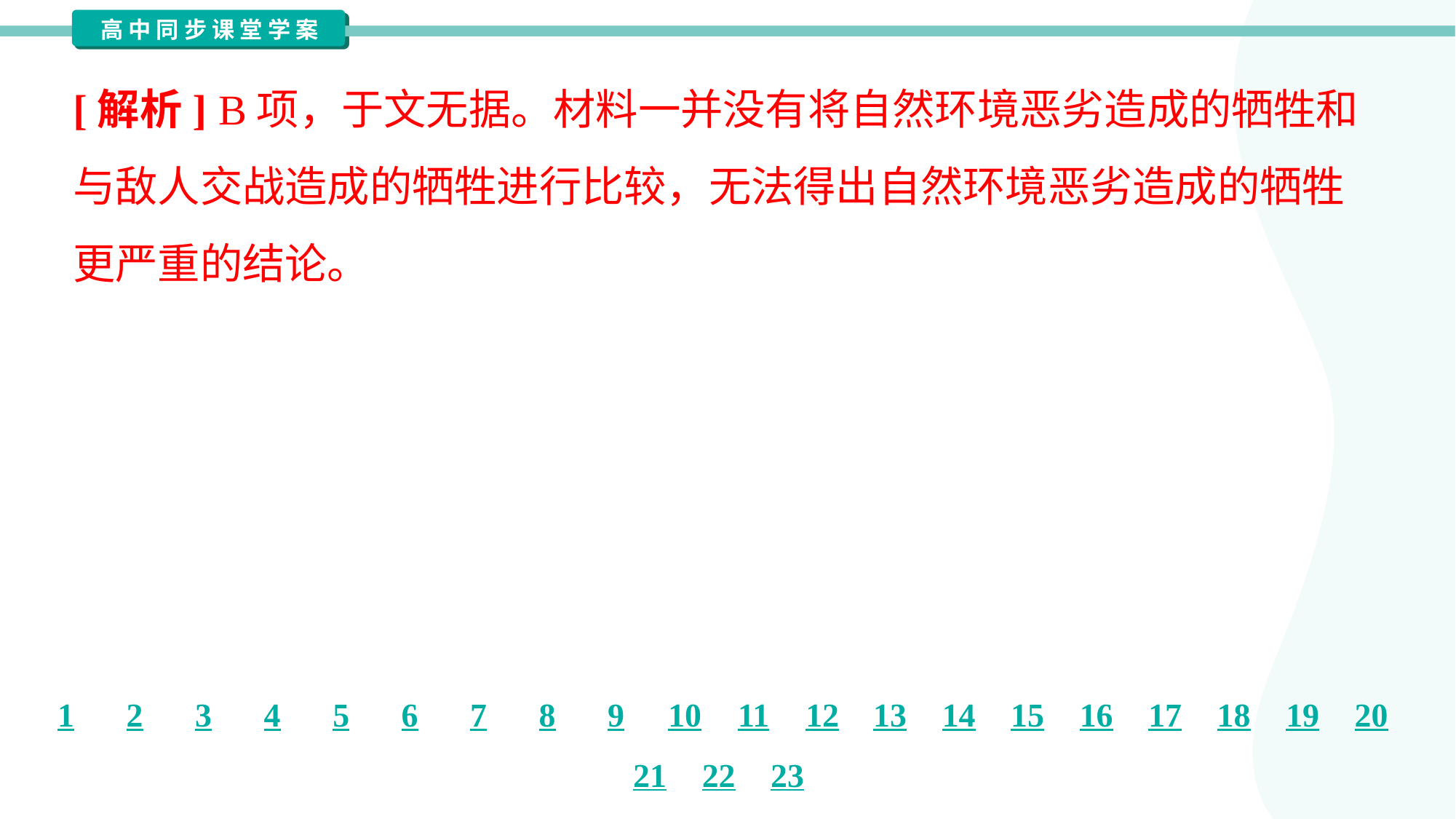

[解析] B项，于文无据。材料一并没有将自然环境恶劣造成的牺牲和
与敌人交战造成的牺牲进行比较，无法得出自然环境恶劣造成的牺牲
更严重的结论。